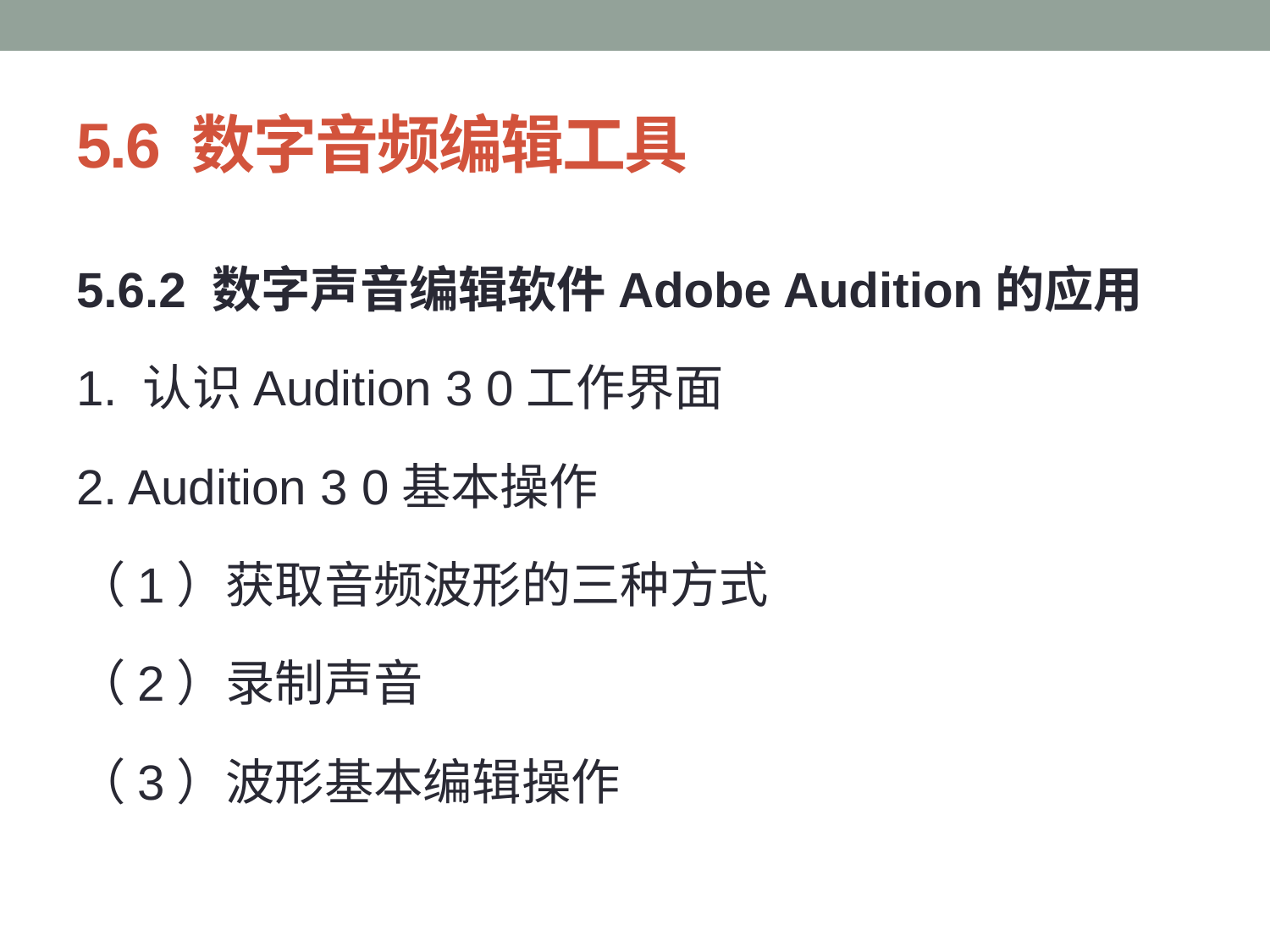

# 5.6 数字音频编辑工具
5.6.2 数字声音编辑软件Adobe Audition的应用
1. 认识Audition 3 0工作界面
2. Audition 3 0基本操作
（1）获取音频波形的三种方式
（2）录制声音
（3）波形基本编辑操作